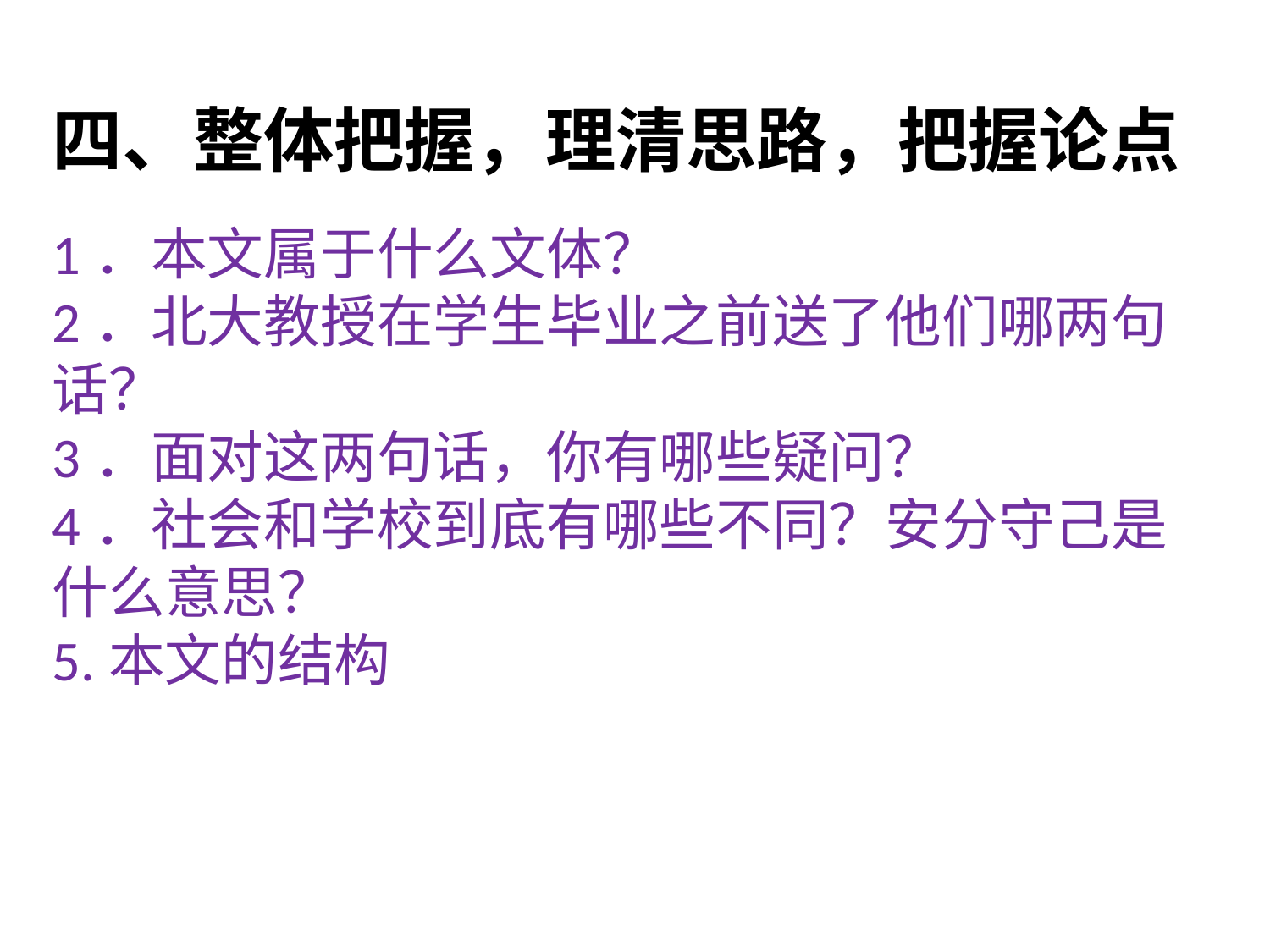

四、整体把握，理清思路，把握论点

1．本文属于什么文体？
2．北大教授在学生毕业之前送了他们哪两句话？
3．面对这两句话，你有哪些疑问？
4．社会和学校到底有哪些不同？安分守己是什么意思？
5.本文的结构